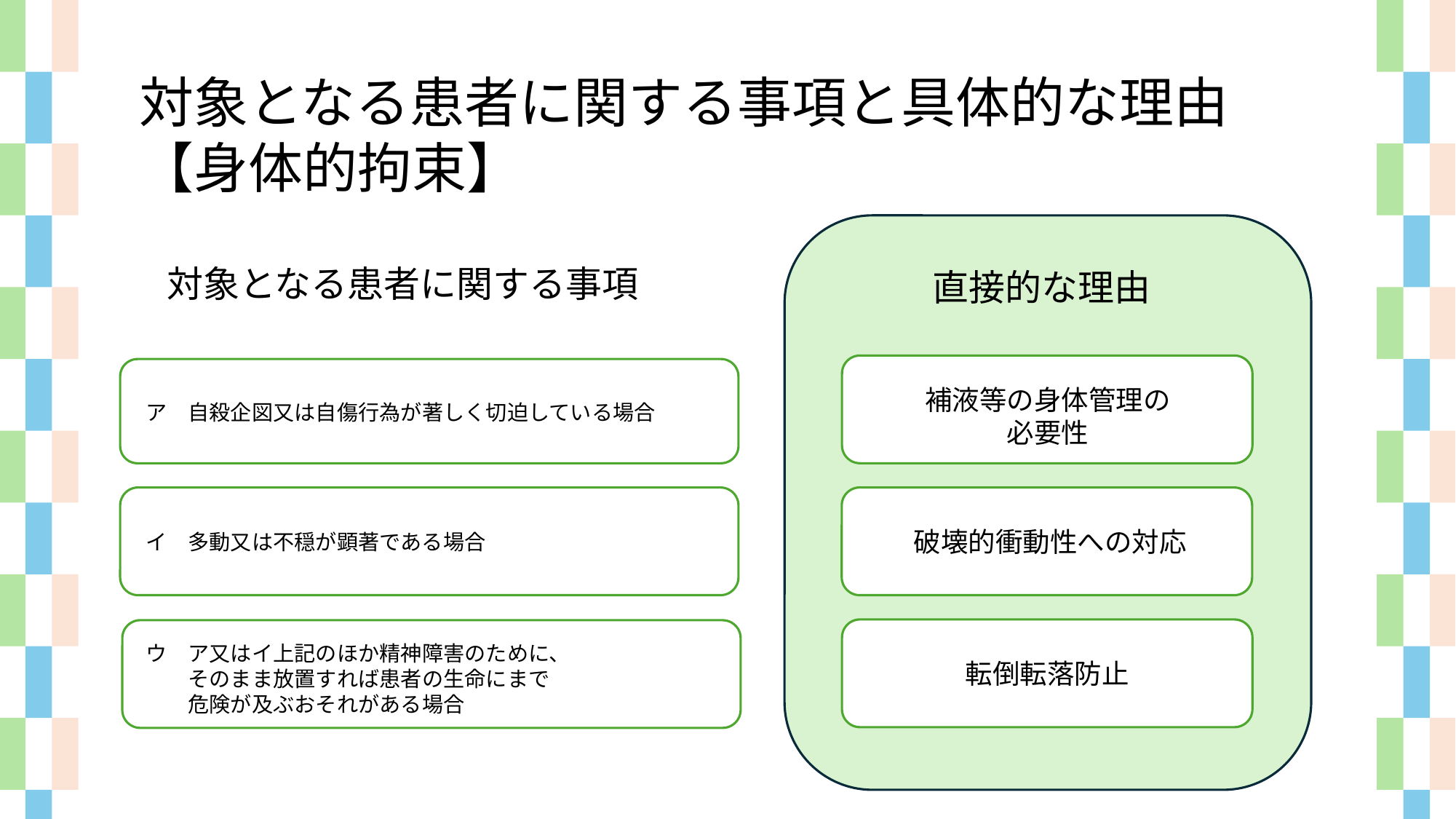

対象となる患者に関する事項と具体的な理由
【身体的拘束】

対象となる患者に関する事項
直接的な理由

補液等の身体管理の
必要性
ア　自殺企図又は自傷行為が著しく切迫している場合

破壊的衝動性への対応
イ　多動又は不穏が顕著である場合

ウ　ア又はイ上記のほか精神障害のために、
　　そのまま放置すれば患者の生命にまで
　　危険が及ぶおそれがある場合
転倒転落防止